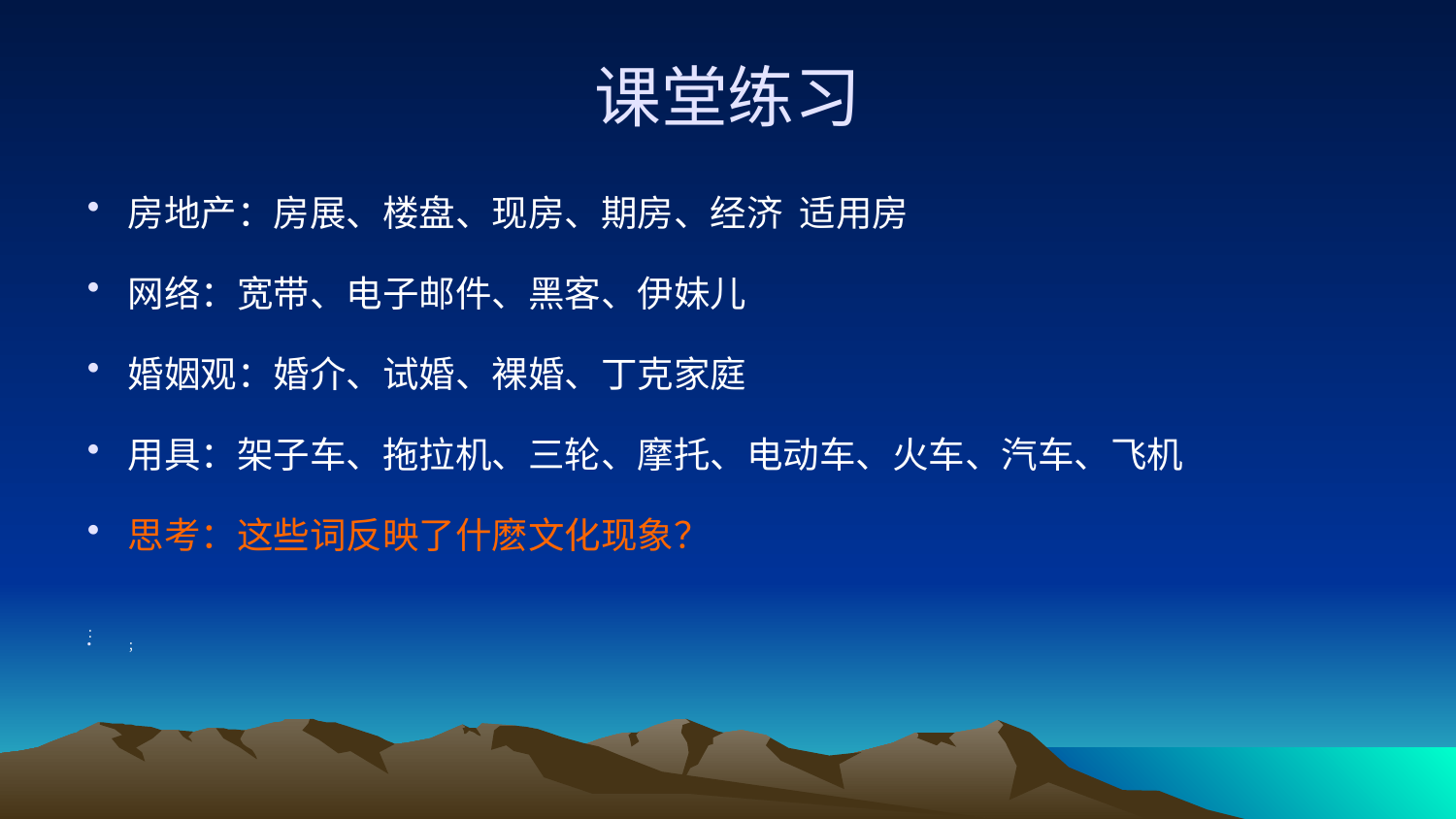

# 课堂练习
房地产：房展、楼盘、现房、期房、经济  适用房

网络：宽带、电子邮件、黑客、伊妹儿

婚姻观：婚介、试婚、裸婚、丁克家庭

用具：架子车、拖拉机、三轮、摩托、电动车、火车、汽车、飞机

思考：这些词反映了什麽文化现象？

：
；